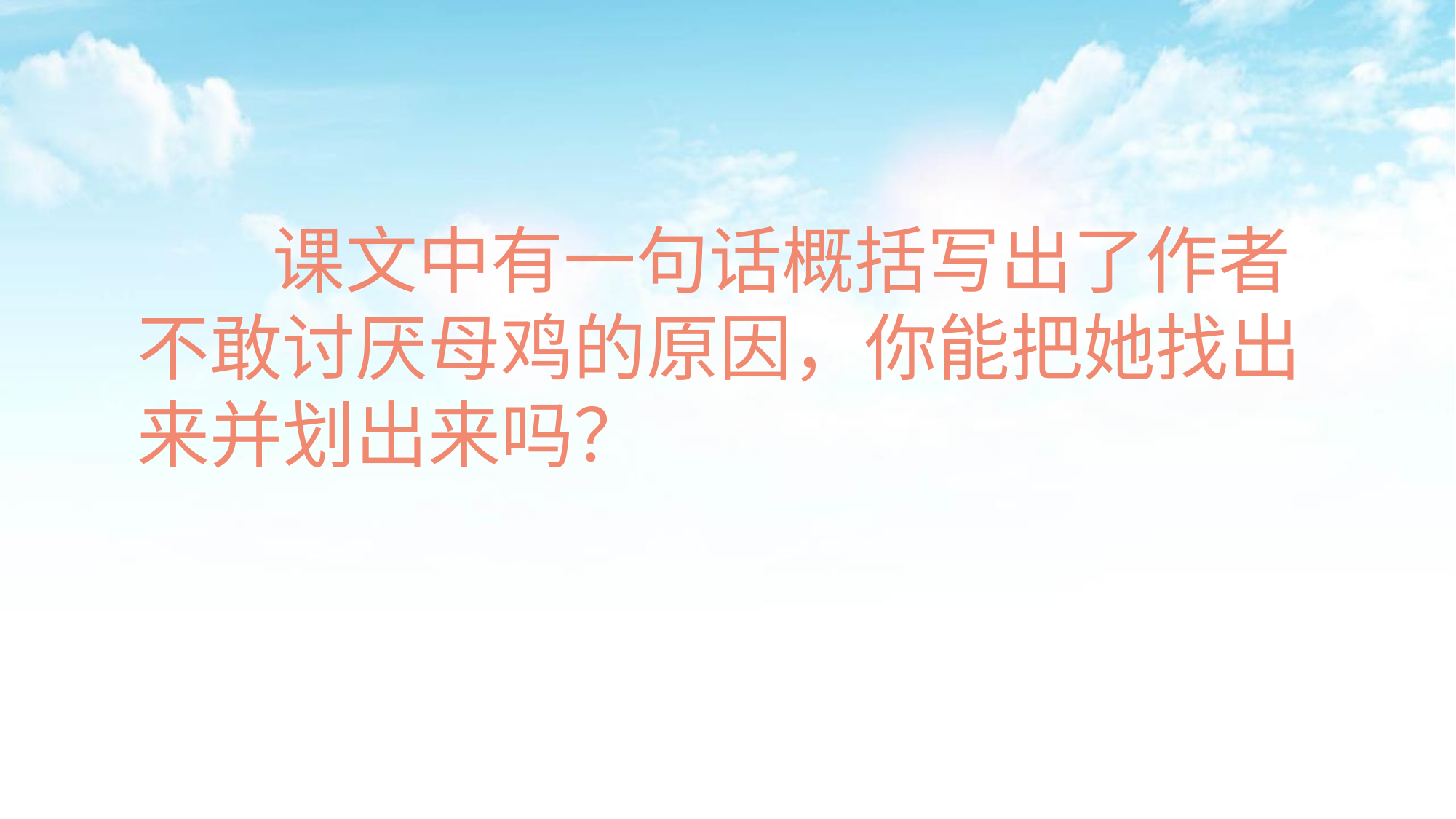

课文中有一句话概括写出了作者不敢讨厌母鸡的原因，你能把她找出来并划出来吗？